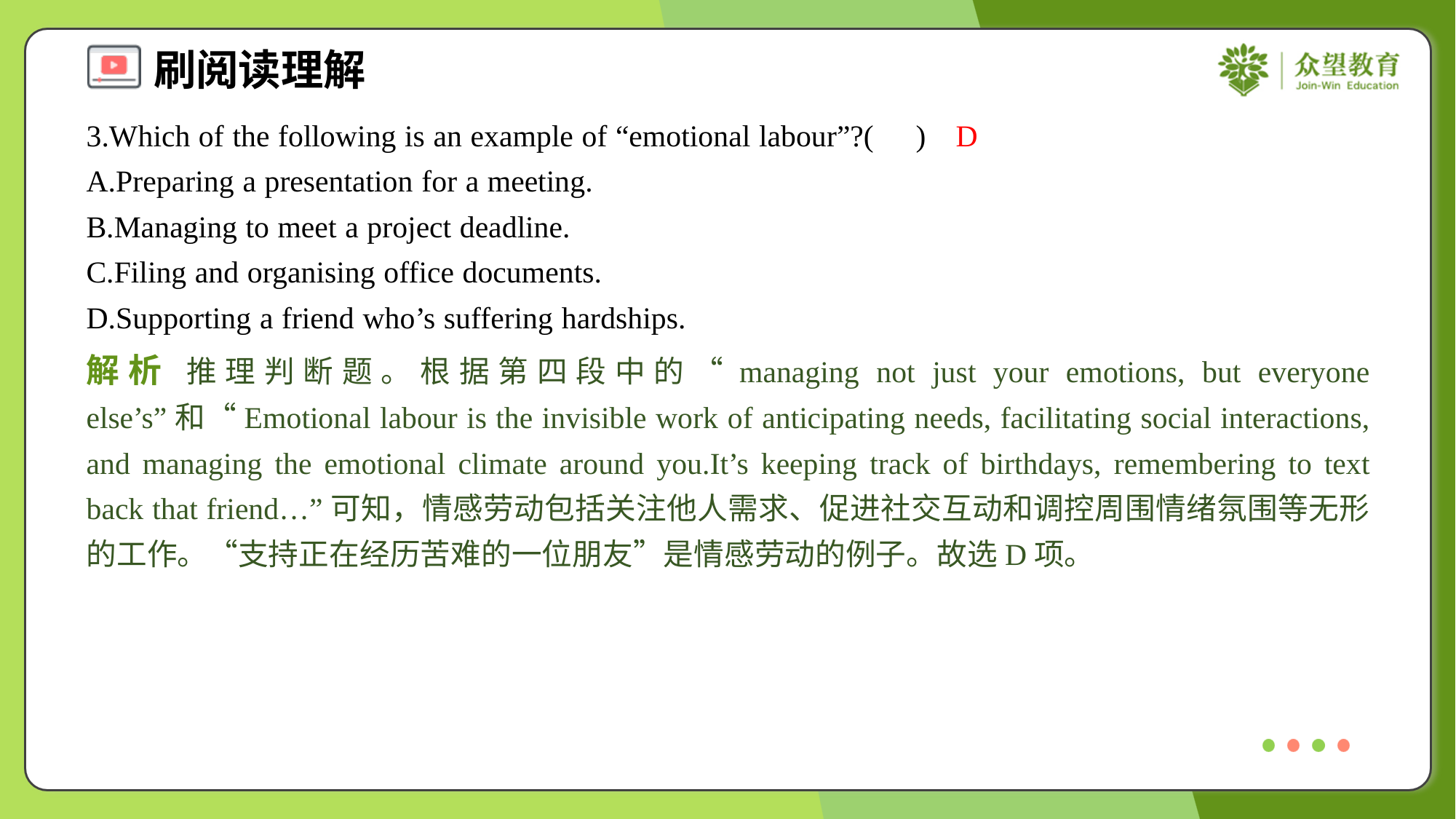

3.Which of the following is an example of “emotional labour”?(     )
D
A.Preparing a presentation for a meeting.
B.Managing to meet a project deadline.
C.Filing and organising office documents.
D.Supporting a friend who’s suffering hardships.
解析 推理判断题。根据第四段中的“managing not just your emotions, but everyone else’s”和“Emotional labour is the invisible work of anticipating needs, facilitating social interactions, and managing the emotional climate around you.It’s keeping track of birthdays, remembering to text back that friend…”可知，情感劳动包括关注他人需求、促进社交互动和调控周围情绪氛围等无形的工作。“支持正在经历苦难的一位朋友”是情感劳动的例子。故选D项。